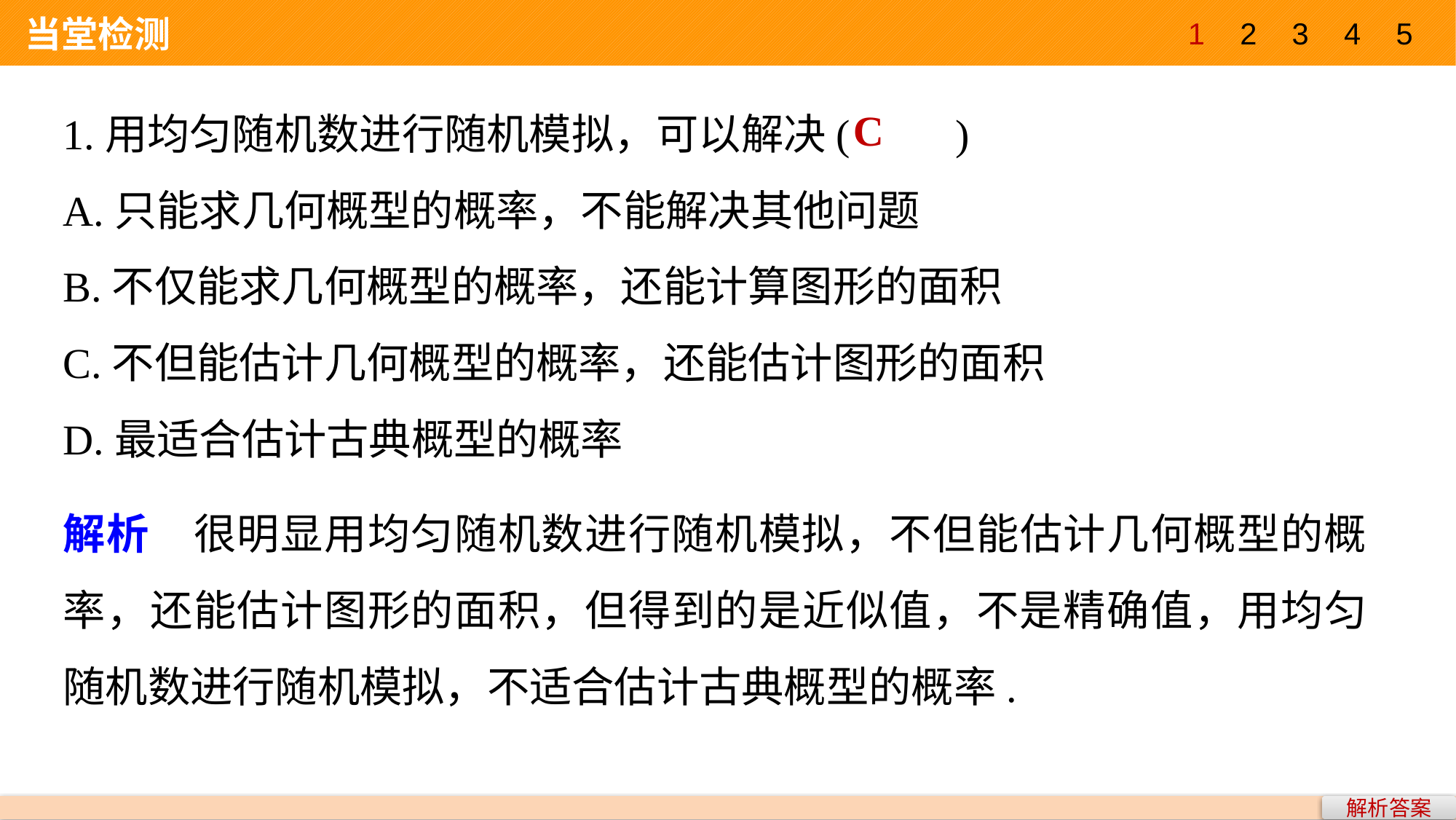

1
2
3
4
5
  当堂检测
1.用均匀随机数进行随机模拟，可以解决(　　)
A.只能求几何概型的概率，不能解决其他问题
B.不仅能求几何概型的概率，还能计算图形的面积
C.不但能估计几何概型的概率，还能估计图形的面积
D.最适合估计古典概型的概率
C
解析　很明显用均匀随机数进行随机模拟，不但能估计几何概型的概率，还能估计图形的面积，但得到的是近似值，不是精确值，用均匀随机数进行随机模拟，不适合估计古典概型的概率.
解析答案